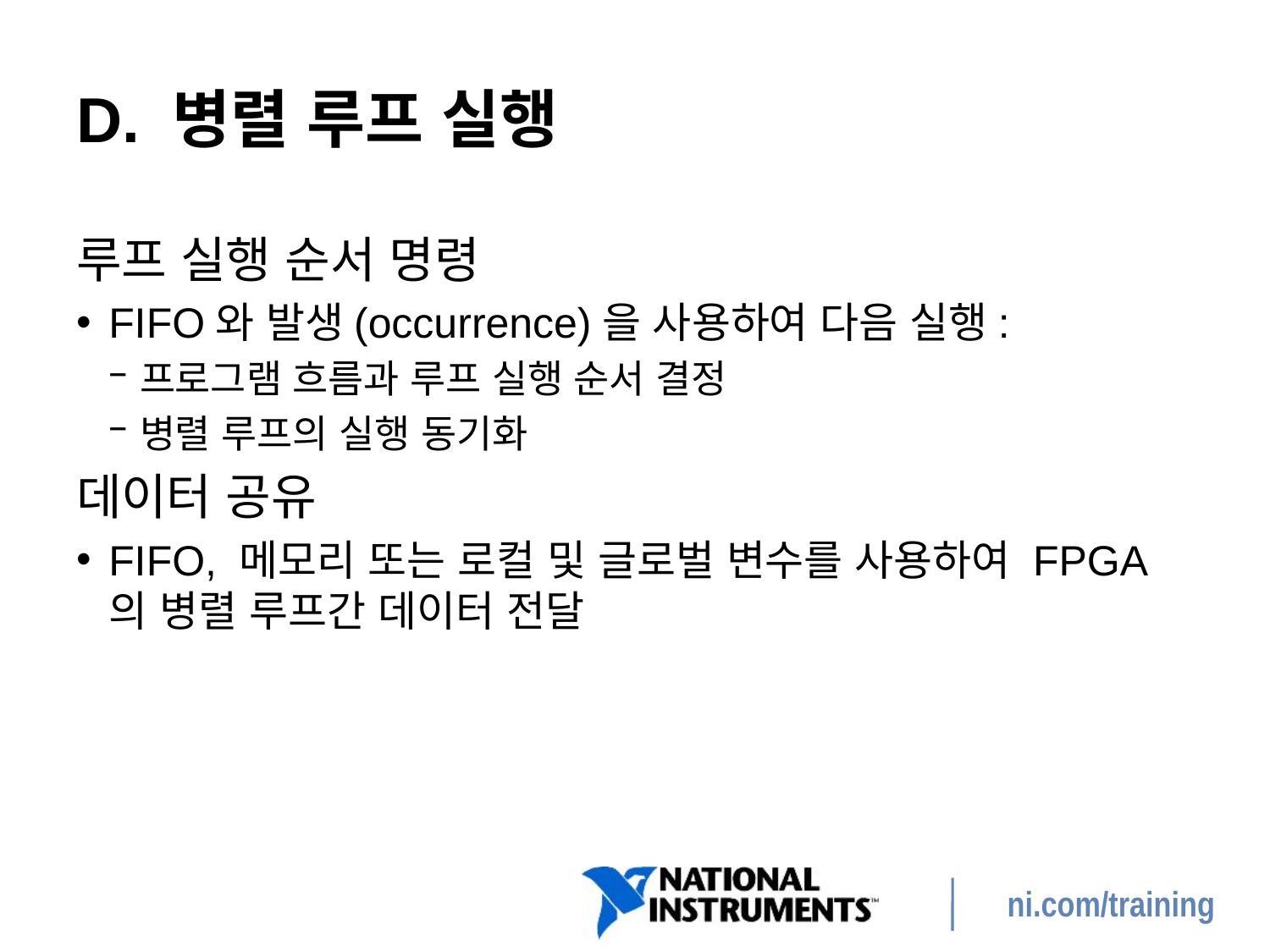

# D. 병렬 루프 실행
루프 실행 순서 명령
FIFO와 발생(occurrence)을 사용하여 다음 실행:
프로그램 흐름과 루프 실행 순서 결정
병렬 루프의 실행 동기화
데이터 공유
FIFO, 메모리 또는 로컬 및 글로벌 변수를 사용하여 FPGA의 병렬 루프간 데이터 전달